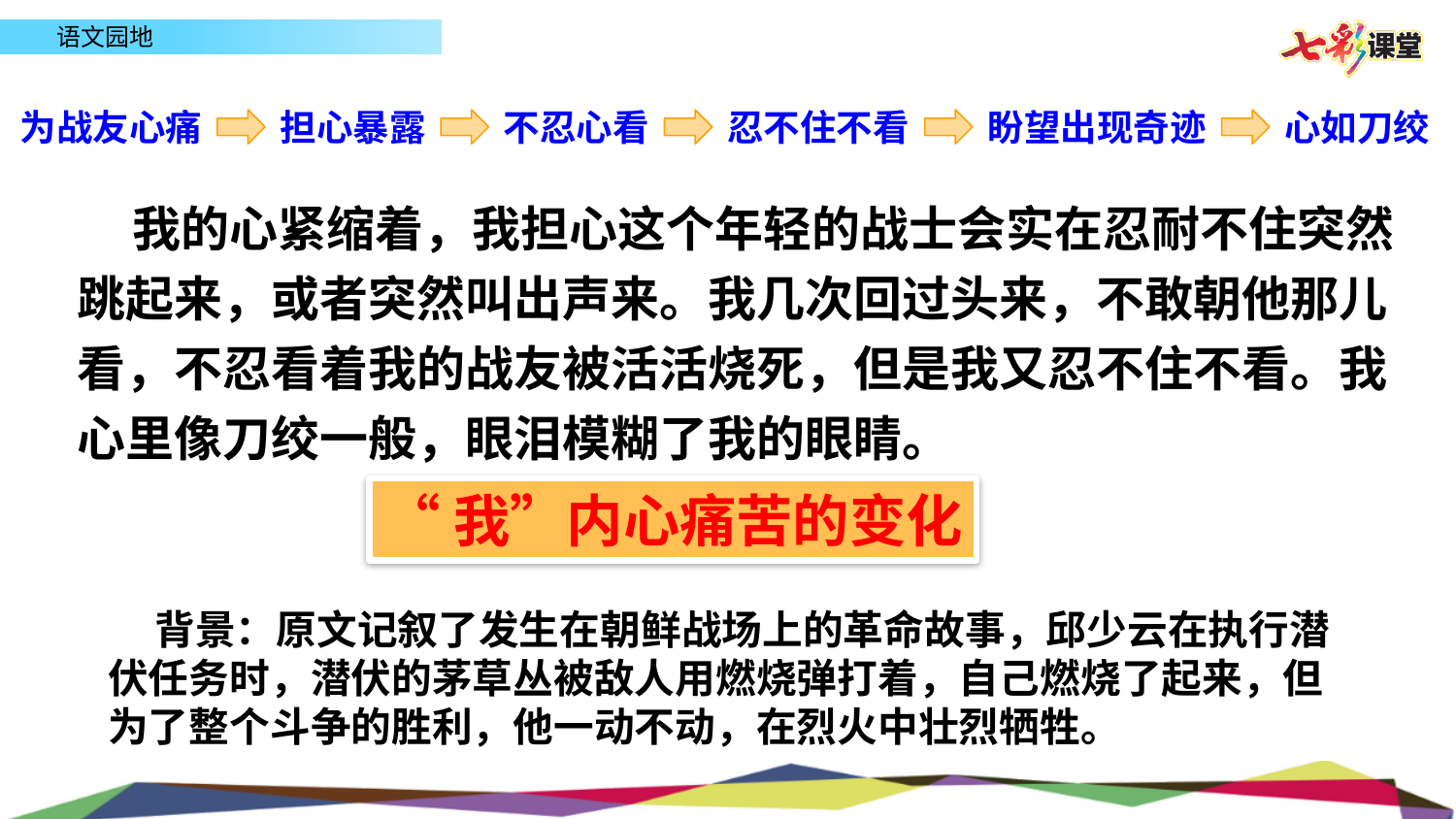

为战友心痛
担心暴露
不忍心看
忍不住不看
盼望出现奇迹
心如刀绞

    我的心紧缩着，我担心这个年轻的战士会实在忍耐不住突然跳起来，或者突然叫出声来。我几次回过头来，不敢朝他那儿看，不忍看着我的战友被活活烧死，但是我又忍不住不看。我心里像刀绞一般，眼泪模糊了我的眼睛。
“我”内心痛苦的变化
    背景：原文记叙了发生在朝鲜战场上的革命故事，邱少云在执行潜伏任务时，潜伏的茅草丛被敌人用燃烧弹打着，自己燃烧了起来，但为了整个斗争的胜利，他一动不动，在烈火中壮烈牺牲。